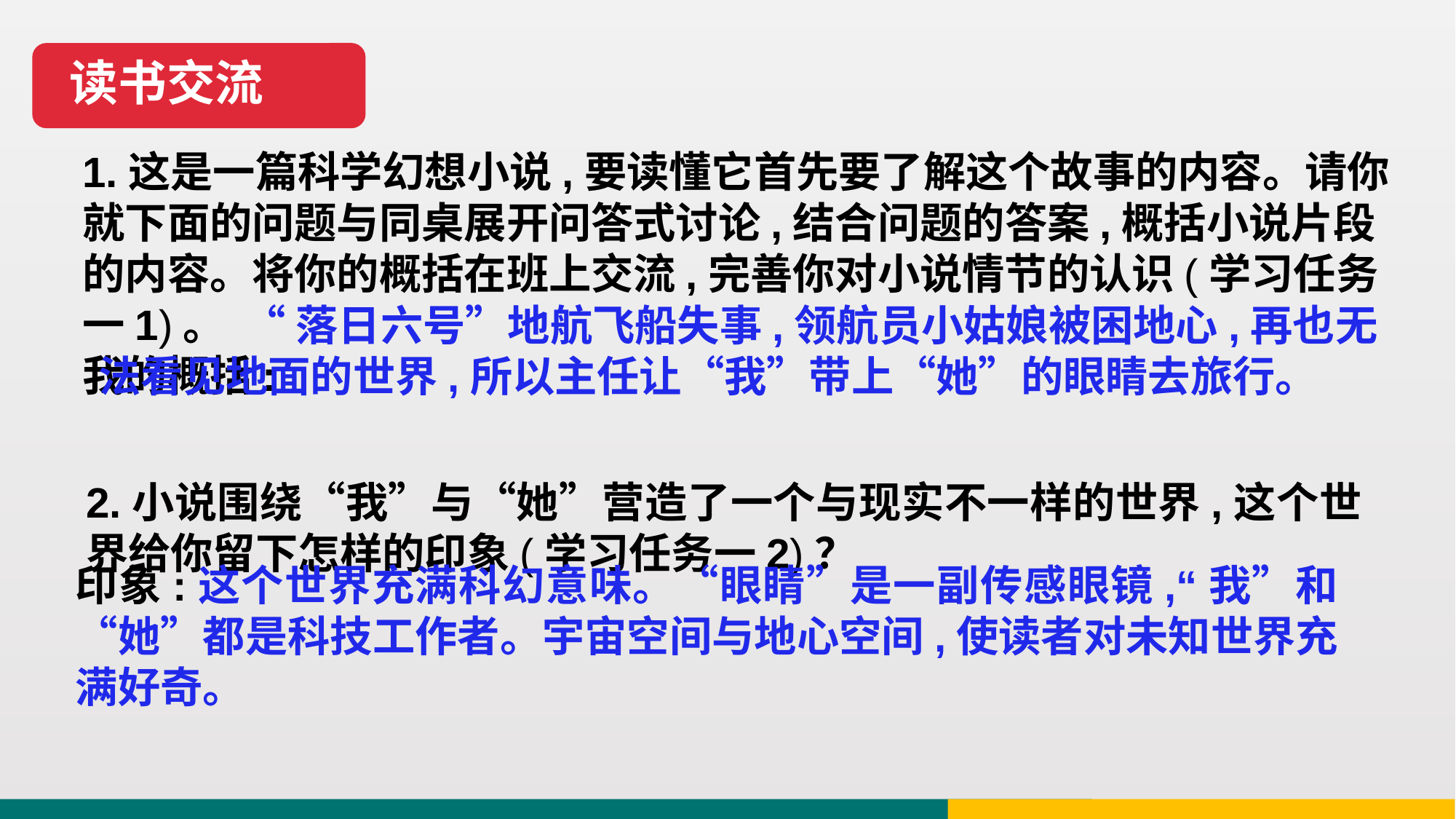

读书交流
1.这是一篇科学幻想小说,要读懂它首先要了解这个故事的内容。请你就下面的问题与同桌展开问答式讨论,结合问题的答案,概括小说片段的内容。将你的概括在班上交流,完善你对小说情节的认识(学习任务一1)。
我的概括:
               “落日六号”地航飞船失事,领航员小姑娘被困地心,再也无法看见地面的世界,所以主任让“我”带上“她”的眼睛去旅行。

2.小说围绕“我”与“她”营造了一个与现实不一样的世界,这个世界给你留下怎样的印象(学习任务一2)？
印象:这个世界充满科幻意味。“眼睛”是一副传感眼镜,“我”和“她”都是科技工作者。宇宙空间与地心空间,使读者对未知世界充满好奇。